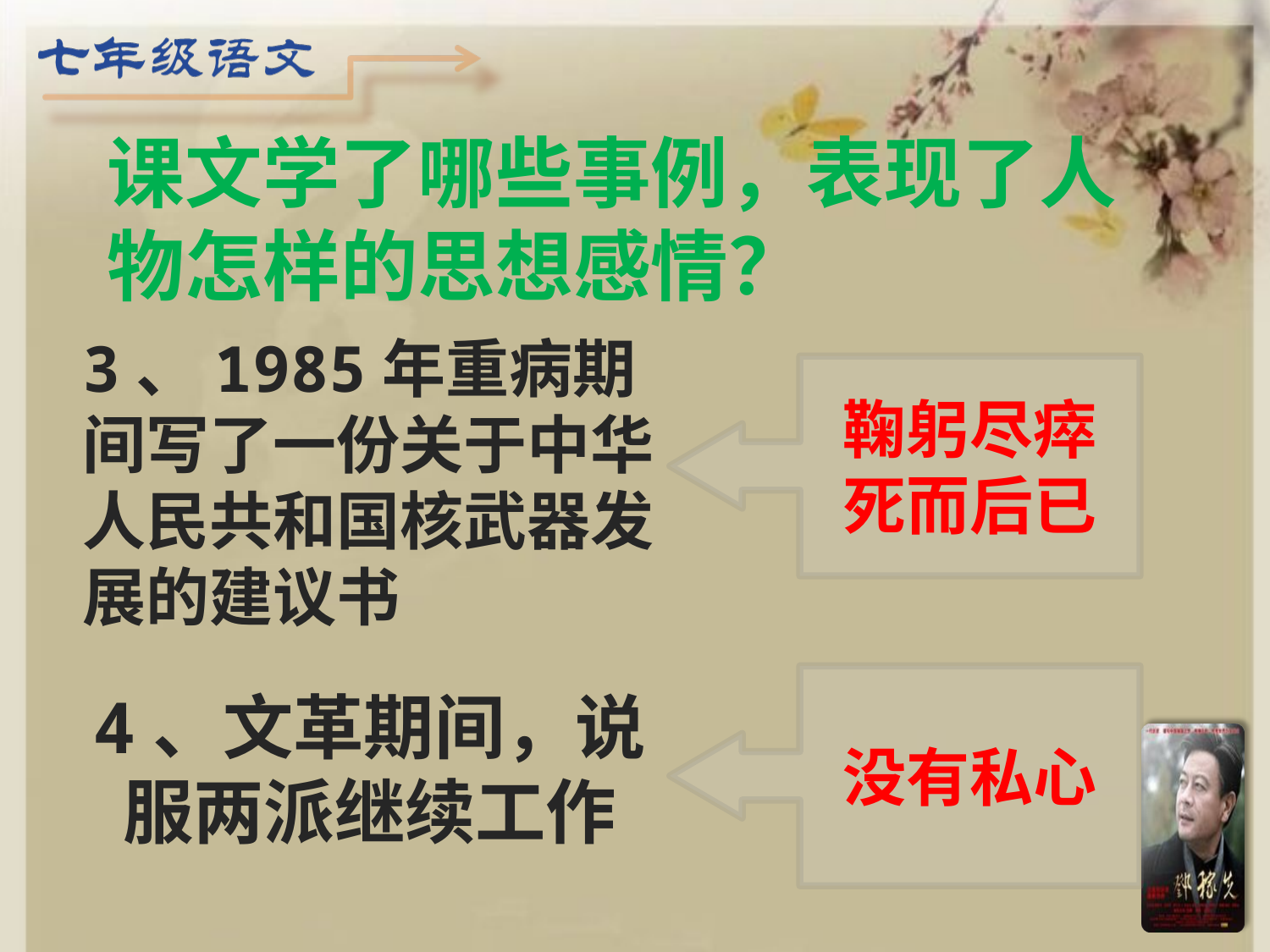

课文学了哪些事例，表现了人物怎样的思想感情？
3、1985年重病期间写了一份关于中华人民共和国核武器发展的建议书
鞠躬尽瘁死而后已
# 4、文革期间，说服两派继续工作
没有私心